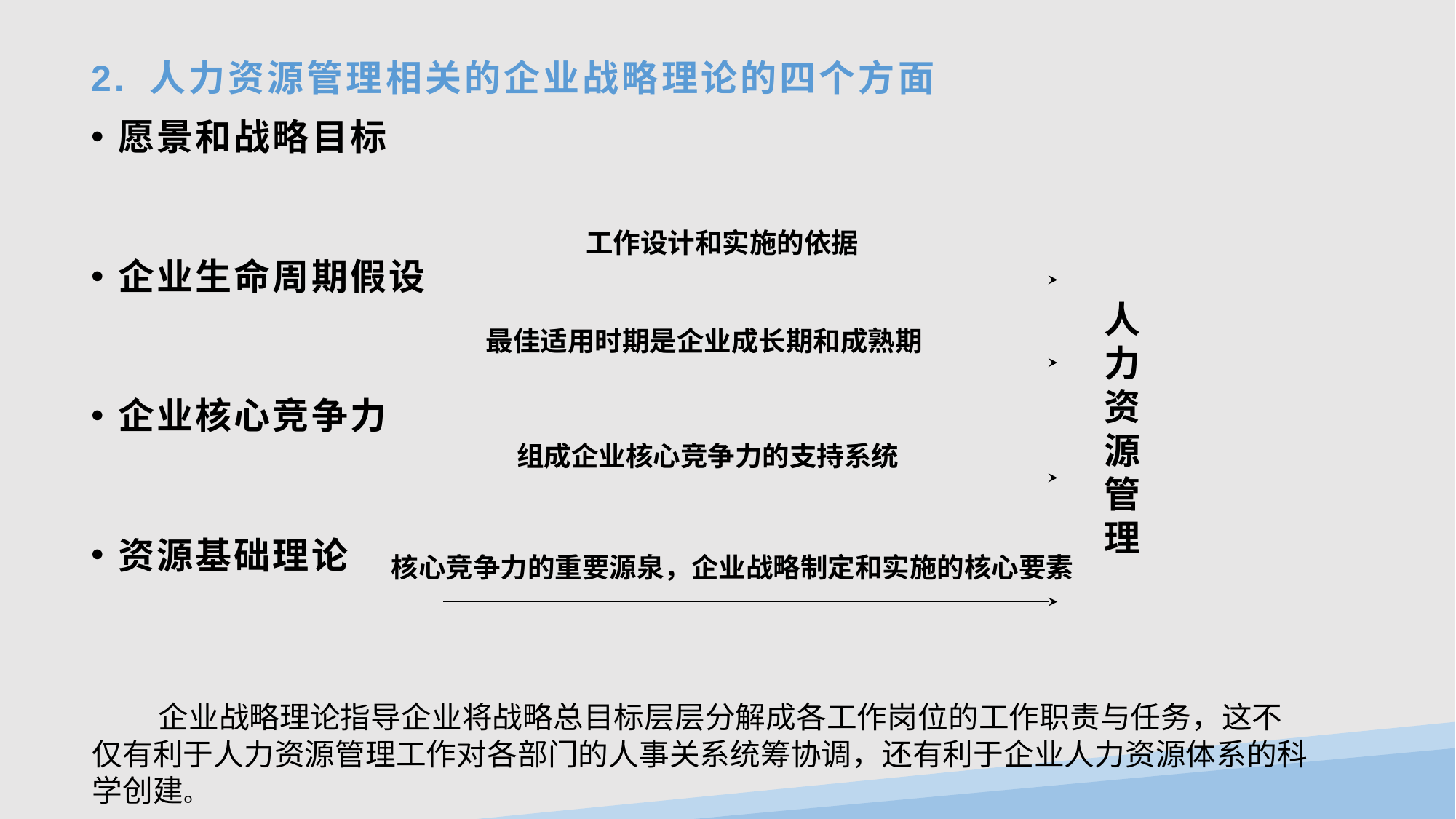

# 2. 人力资源管理相关的企业战略理论的四个方面
愿景和战略目标

企业生命周期假设

企业核心竞争力

资源基础理论

工作设计和实施的依据
 人力资源管理
最佳适用时期是企业成长期和成熟期
组成企业核心竞争力的支持系统
核心竞争力的重要源泉，企业战略制定和实施的核心要素
       企业战略理论指导企业将战略总目标层层分解成各工作岗位的工作职责与任务，这不仅有利于人力资源管理工作对各部门的人事关系统筹协调，还有利于企业人力资源体系的科学创建。